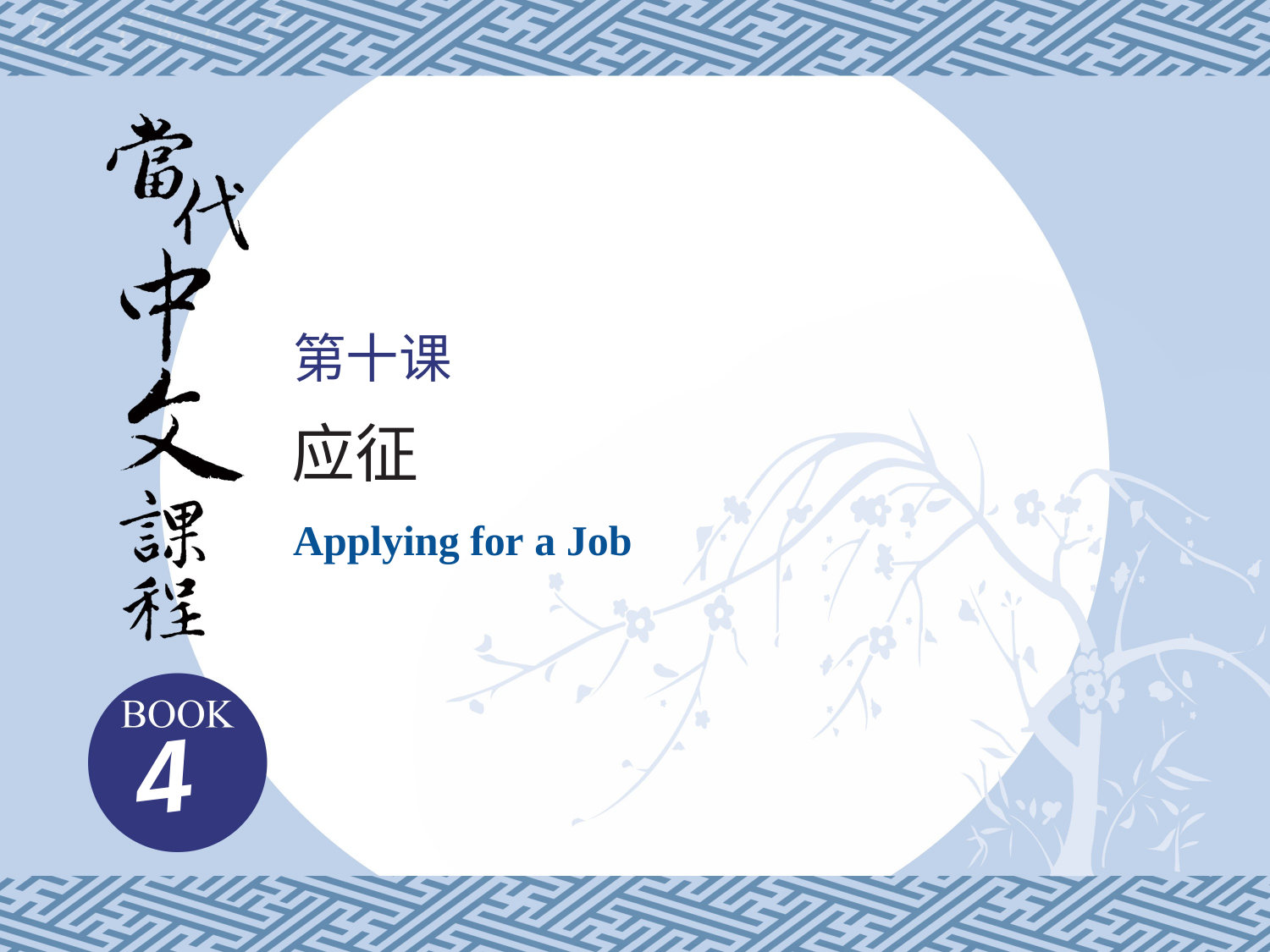

第十课
应征
Applying for a Job
4